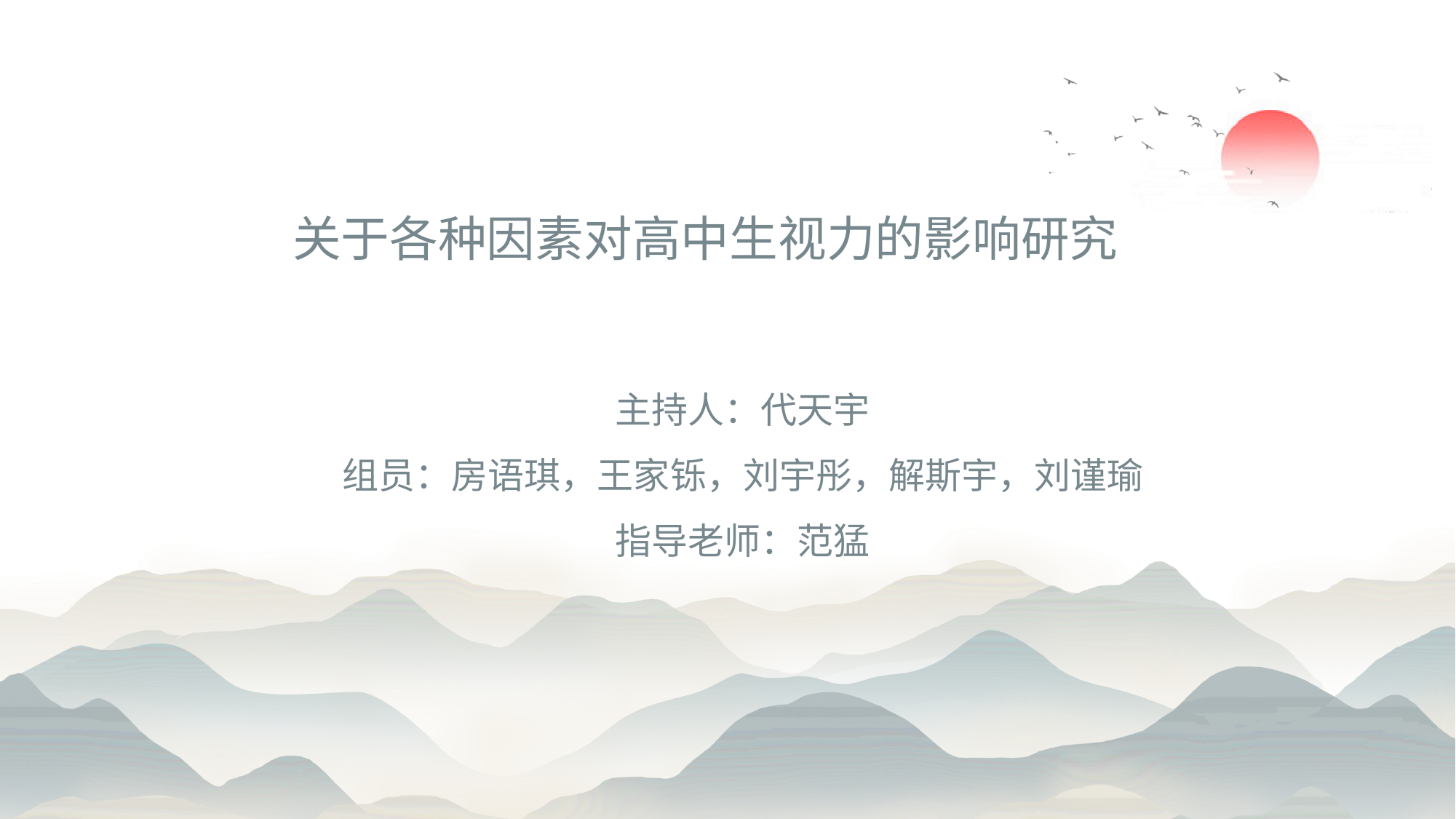

关于各种因素对高中生视力的影响研究
主持人：代天宇
组员：房语琪，王家铄，刘宇彤，解斯宇，刘谨瑜
指导老师：范猛